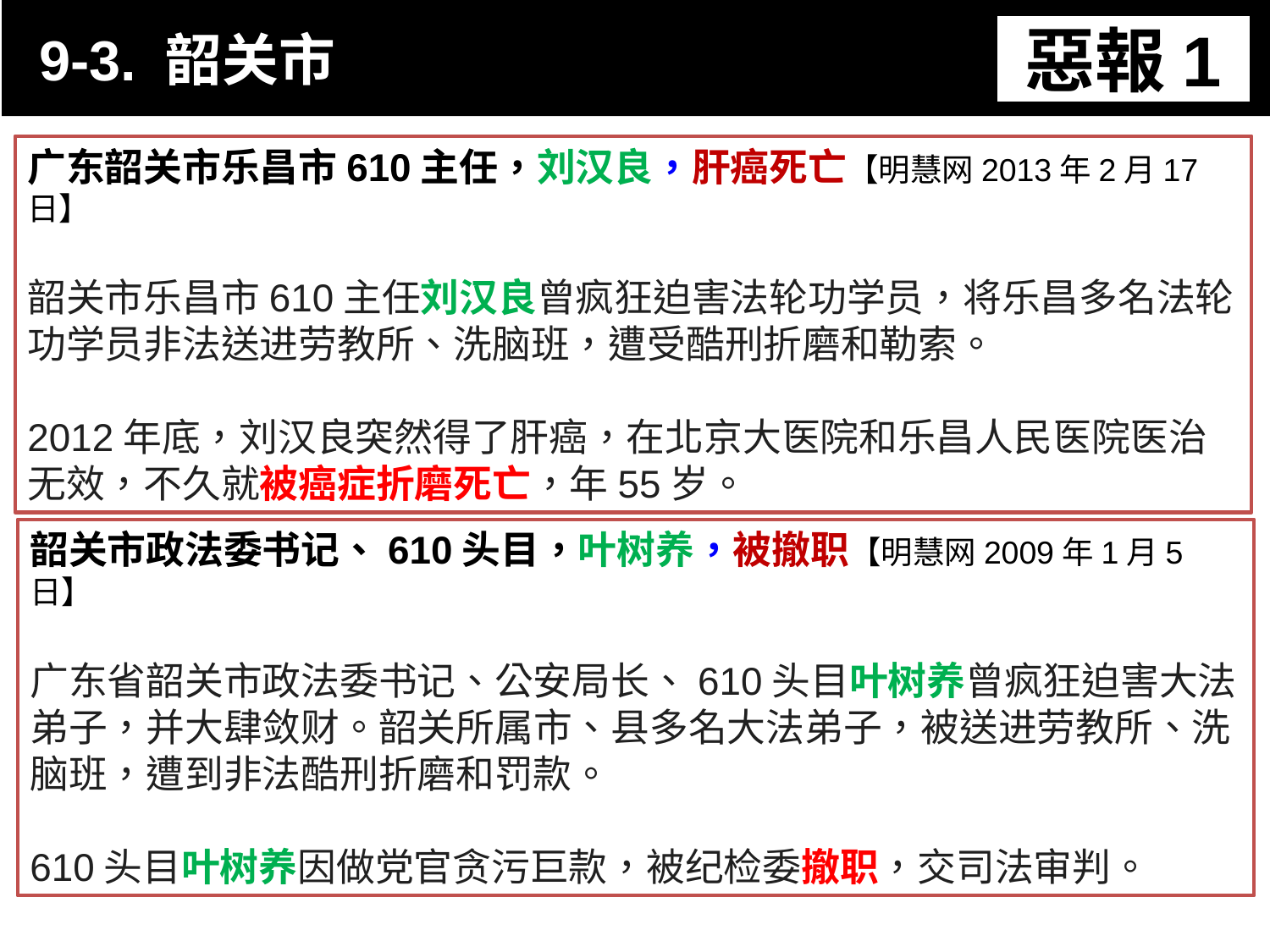

9-3. 韶关市
惡報1

11-3. XX市官員惡報實例
广东韶关市乐昌市610主任，刘汉良，肝癌死亡【明慧网2013年2月17日】

韶关市乐昌市610主任刘汉良曾疯狂迫害法轮功学员，将乐昌多名法轮功学员非法送进劳教所、洗脑班，遭受酷刑折磨和勒索。

2012年底，刘汉良突然得了肝癌，在北京大医院和乐昌人民医院医治无效，不久就被癌症折磨死亡，年55岁。
韶关市政法委书记、610头目，叶树养，被撤职【明慧网2009年1月5日】

广东省韶关市政法委书记、公安局长、610头目叶树养曾疯狂迫害大法弟子，并大肆敛财。韶关所属市、县多名大法弟子，被送进劳教所、洗脑班，遭到非法酷刑折磨和罚款。

610头目叶树养因做党官贪污巨款，被纪检委撤职，交司法审判。